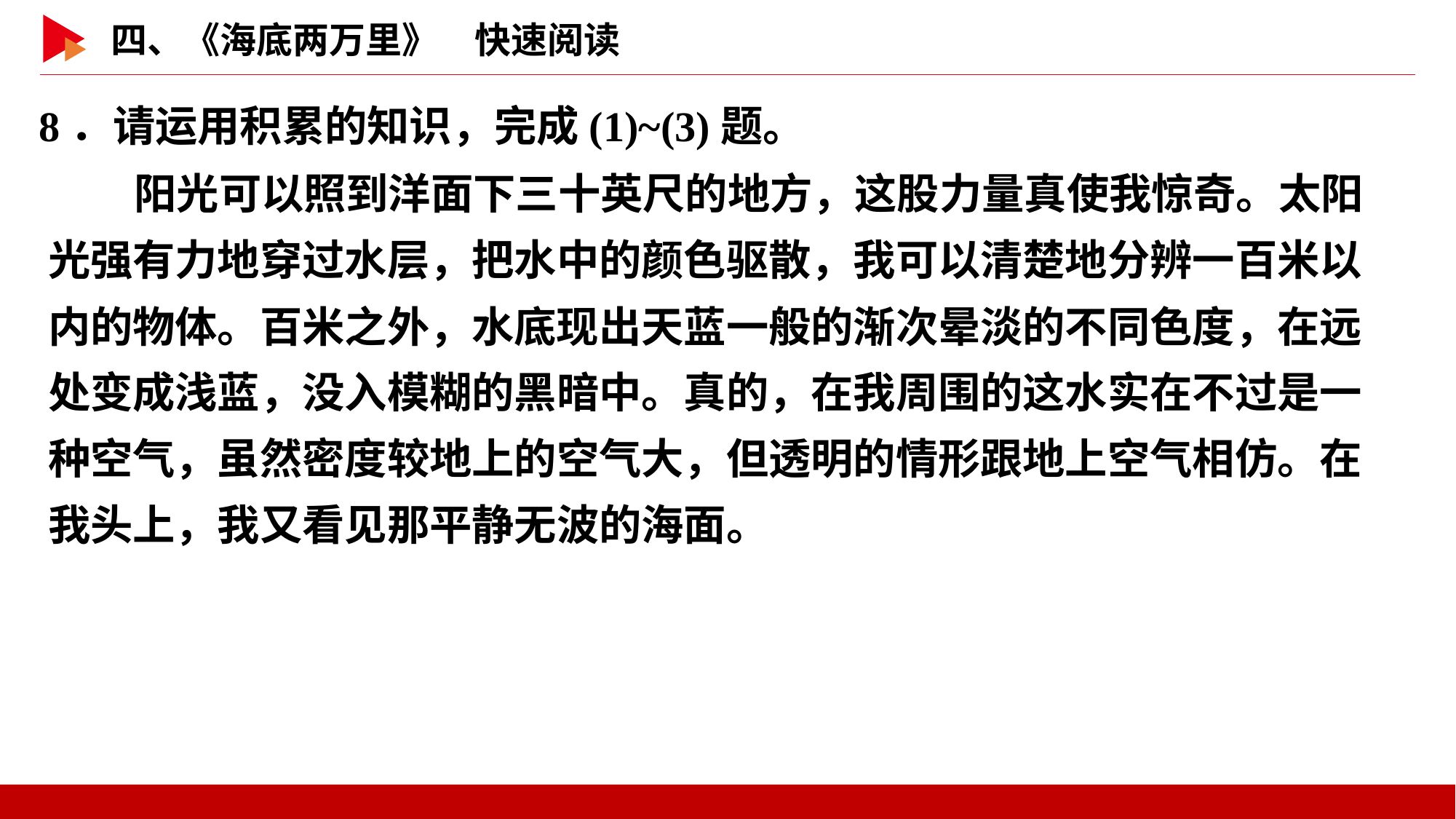

8．请运用积累的知识，完成(1)~(3)题。
阳光可以照到洋面下三十英尺的地方，这股力量真使我惊奇。太阳光强有力地穿过水层，把水中的颜色驱散，我可以清楚地分辨一百米以内的物体。百米之外，水底现出天蓝一般的渐次晕淡的不同色度，在远处变成浅蓝，没入模糊的黑暗中。真的，在我周围的这水实在不过是一种空气，虽然密度较地上的空气大，但透明的情形跟地上空气相仿。在我头上，我又看见那平静无波的海面。